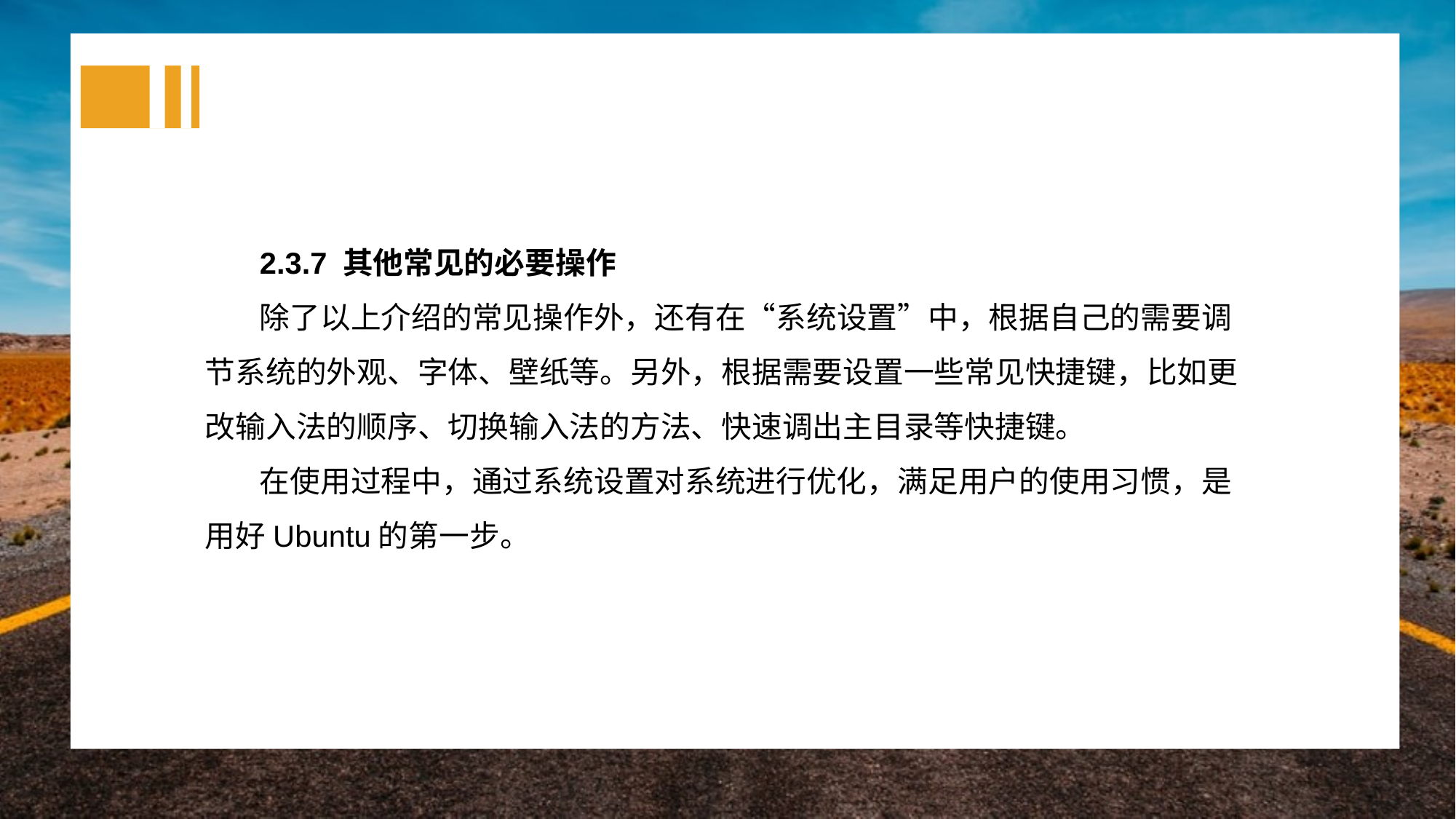

2.3.7 其他常见的必要操作
除了以上介绍的常见操作外，还有在“系统设置”中，根据自己的需要调节系统的外观、字体、壁纸等。另外，根据需要设置一些常见快捷键，比如更改输入法的顺序、切换输入法的方法、快速调出主目录等快捷键。
在使用过程中，通过系统设置对系统进行优化，满足用户的使用习惯，是用好Ubuntu的第一步。